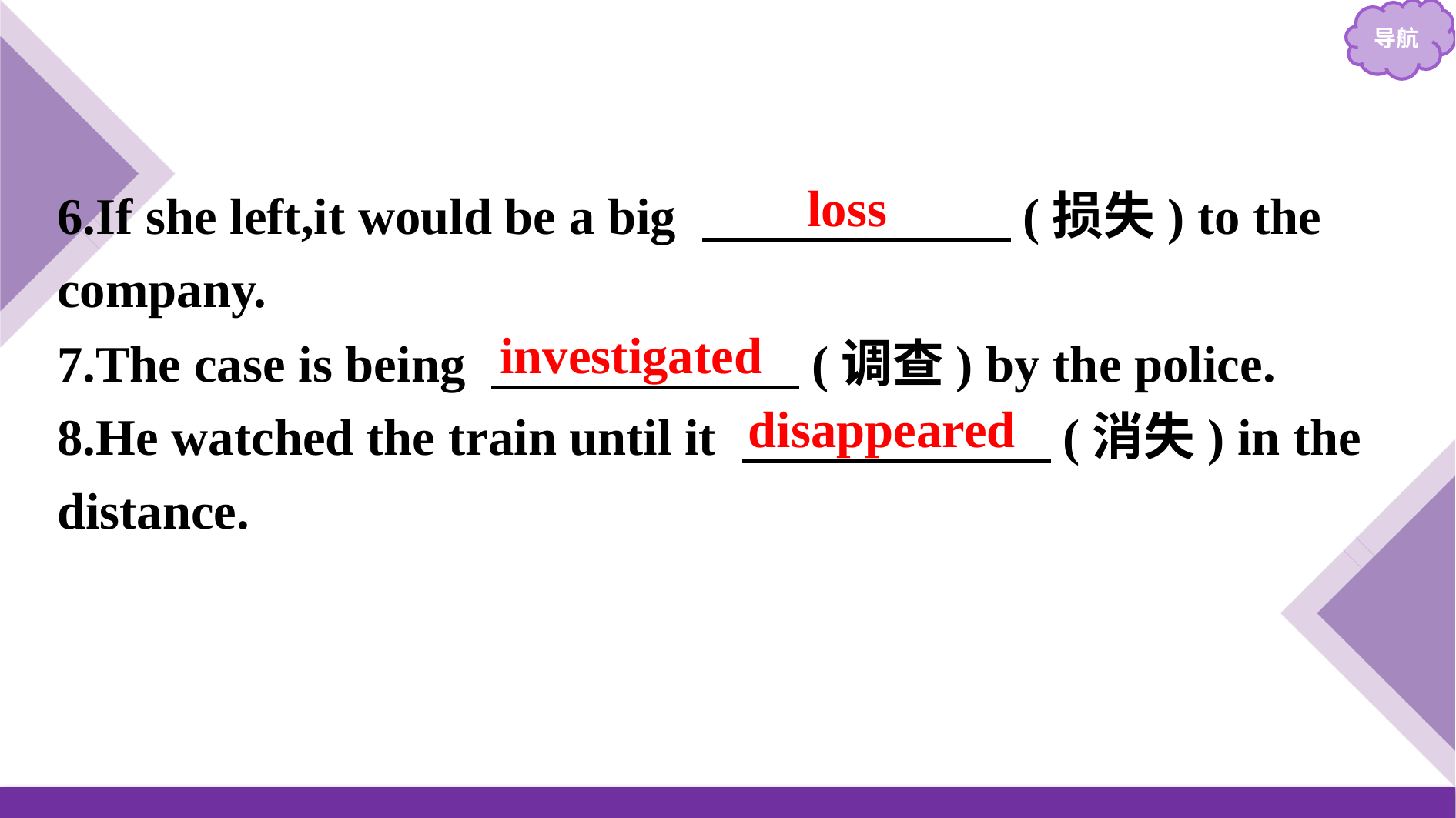

6.If she left,it would be a big 　　　　　　(损失) to the company.
7.The case is being 　　　　　　(调查) by the police.
8.He watched the train until it 　　　　　　(消失) in the distance.
loss
investigated
disappeared